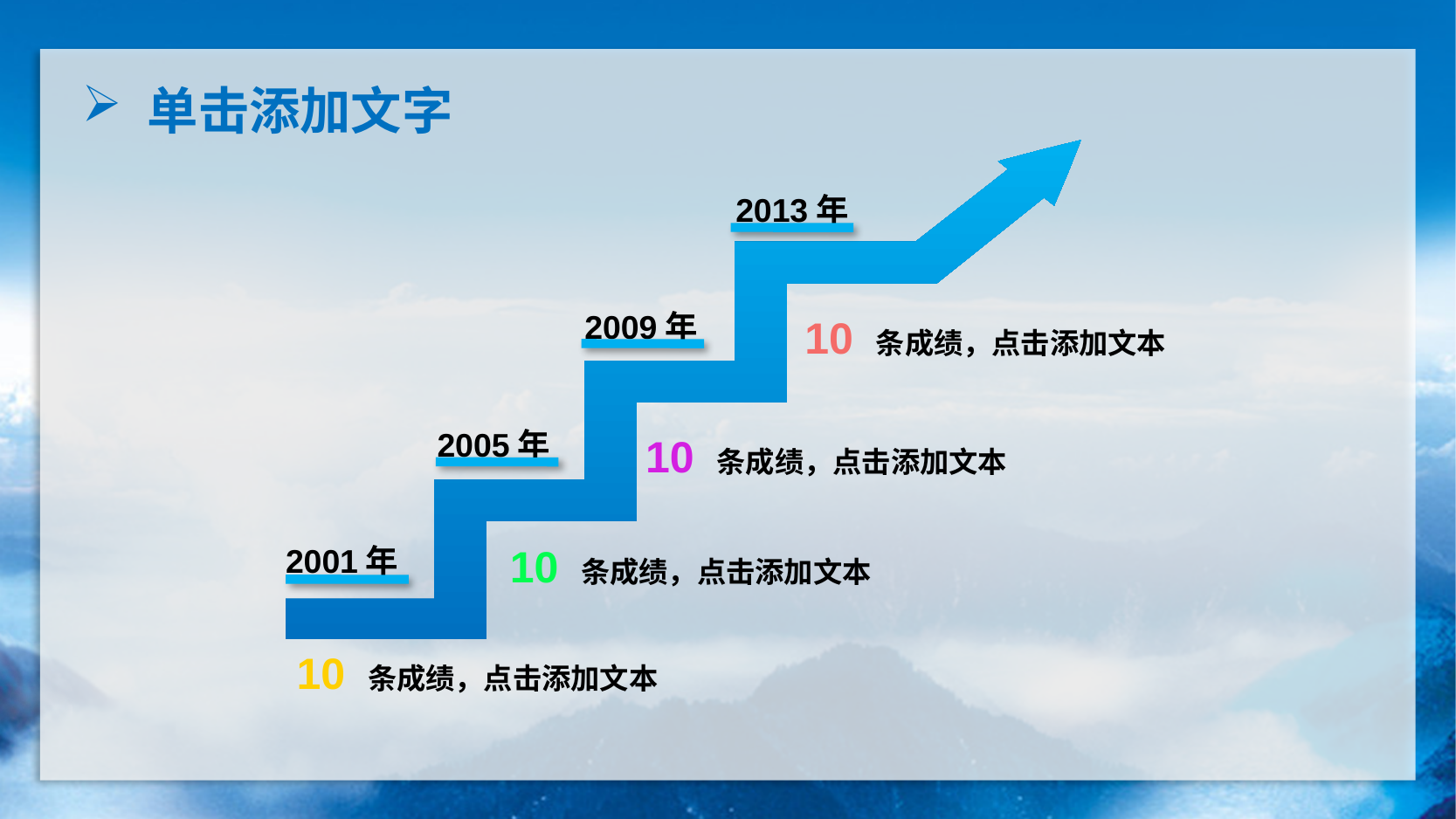

单击添加文字

2013年
2009年
10 条成绩，点击添加文本
2005年
10 条成绩，点击添加文本
10 条成绩，点击添加文本
2001年
10 条成绩，点击添加文本